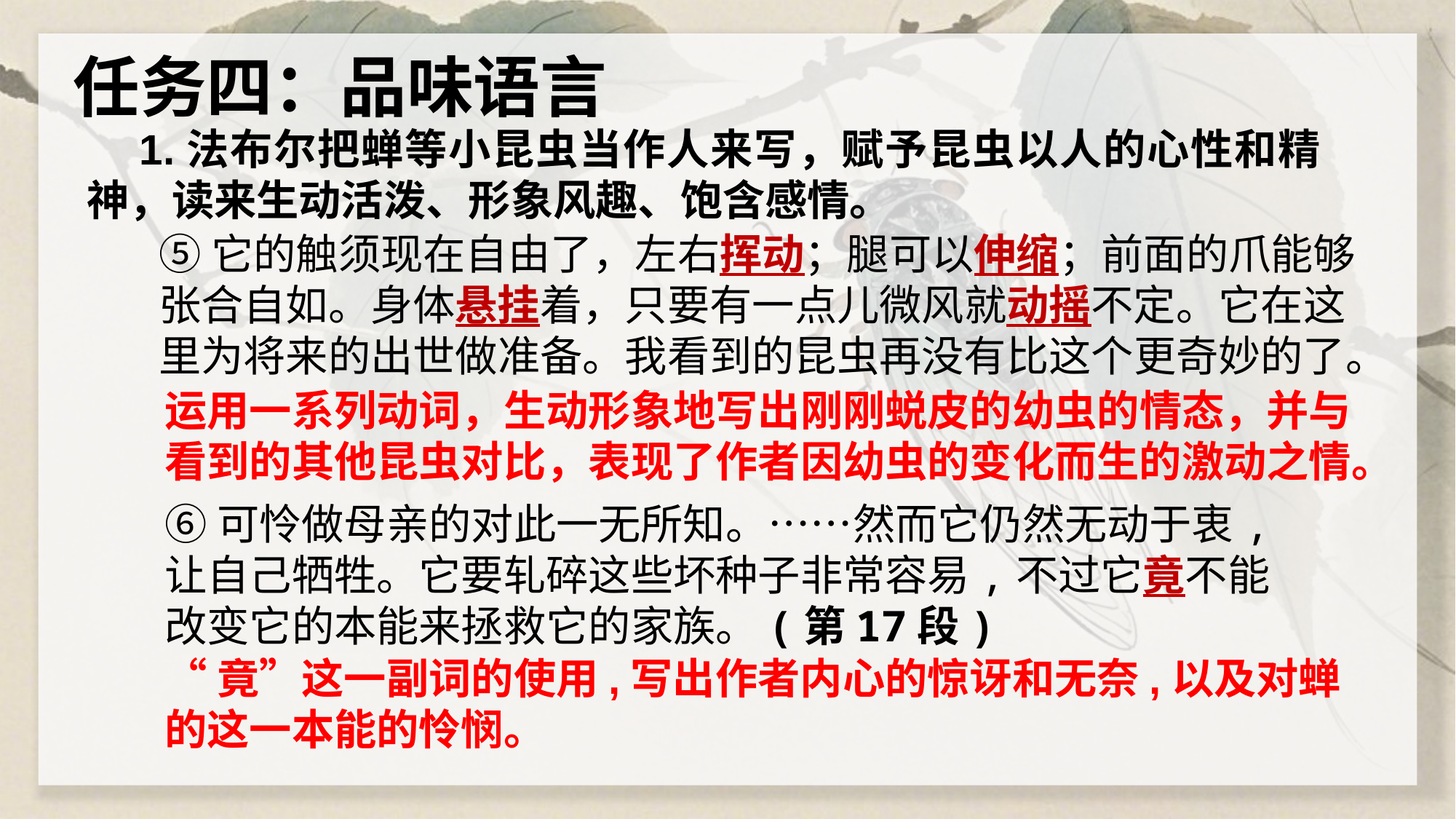

任务四：品味语言
    1.法布尔把蝉等小昆虫当作人来写，赋予昆虫以人的心性和精神，读来生动活泼、形象风趣、饱含感情。
⑤它的触须现在自由了，左右挥动；腿可以伸缩；前面的爪能够张合自如。身体悬挂着，只要有一点儿微风就动摇不定。它在这里为将来的出世做准备。我看到的昆虫再没有比这个更奇妙的了。
运用一系列动词，生动形象地写出刚刚蜕皮的幼虫的情态，并与看到的其他昆虫对比，表现了作者因幼虫的变化而生的激动之情。
⑥可怜做母亲的对此一无所知。……然而它仍然无动于衷,让自己牺牲。它要轧碎这些坏种子非常容易,不过它竟不能改变它的本能来拯救它的家族。(第17段)

“竟”这一副词的使用,写出作者内心的惊讶和无奈,以及对蝉的这一本能的怜悯。